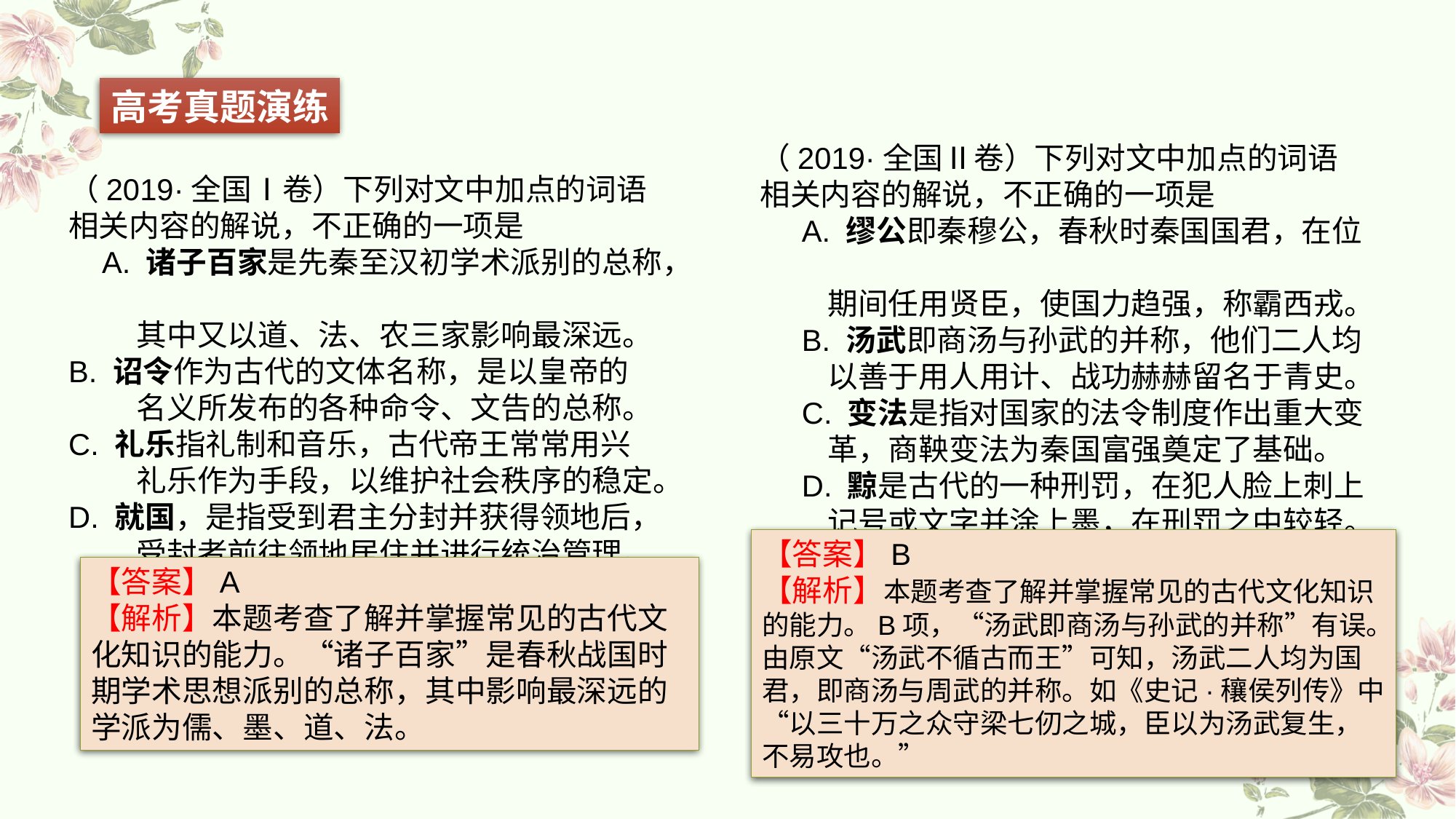

高考真题演练
（2019·全国Ⅱ卷）下列对文中加点的词语相关内容的解说，不正确的一项是
     A. 缪公即秦穆公，春秋时秦国国君，在位
         期间任用贤臣，使国力趋强，称霸西戎。
     B. 汤武即商汤与孙武的并称，他们二人均
         以善于用人用计、战功赫赫留名于青史。
     C. 变法是指对国家的法令制度作出重大变
         革，商鞅变法为秦国富强奠定了基础。
     D. 黥是古代的一种刑罚，在犯人脸上刺上
         记号或文字并涂上墨，在刑罚之中较轻。
（2019·全国Ⅰ卷）下列对文中加点的词语相关内容的解说，不正确的一项是
    A. 诸子百家是先秦至汉初学术派别的总称，
         其中又以道、法、农三家影响最深远。B. 诏令作为古代的文体名称，是以皇帝的
         名义所发布的各种命令、文告的总称。C. 礼乐指礼制和音乐，古代帝王常常用兴
         礼乐作为手段，以维护社会秩序的稳定。D. 就国，是指受到君主分封并获得领地后，
         受封者前往领地居住并进行统治管理。
【答案】B
【解析】本题考查了解并掌握常见的古代文化知识的能力。B项，“汤武即商汤与孙武的并称”有误。由原文“汤武不循古而王”可知，汤武二人均为国君，即商汤与周武的并称。如《史记·穰侯列传》中“以三十万之众守梁七仞之城，臣以为汤武复生，不易攻也。”
【答案】A
【解析】本题考查了解并掌握常见的古代文化知识的能力。“诸子百家”是春秋战国时期学术思想派别的总称，其中影响最深远的学派为儒、墨、道、法。